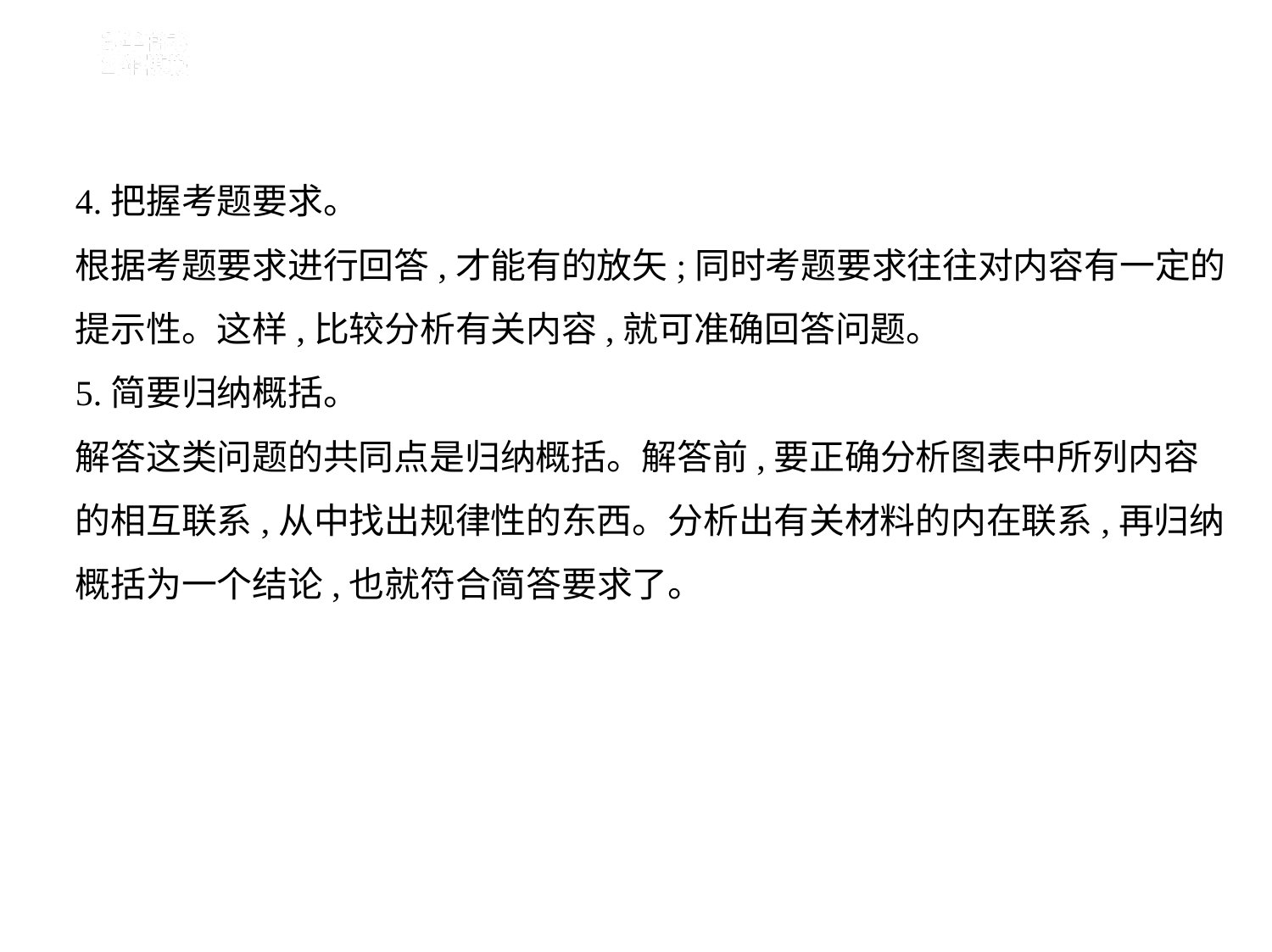

4.把握考题要求。
根据考题要求进行回答,才能有的放矢;同时考题要求往往对内容有一定的
提示性。这样,比较分析有关内容,就可准确回答问题。
5.简要归纳概括。
解答这类问题的共同点是归纳概括。解答前,要正确分析图表中所列内容
的相互联系,从中找出规律性的东西。分析出有关材料的内在联系,再归纳
概括为一个结论,也就符合简答要求了。